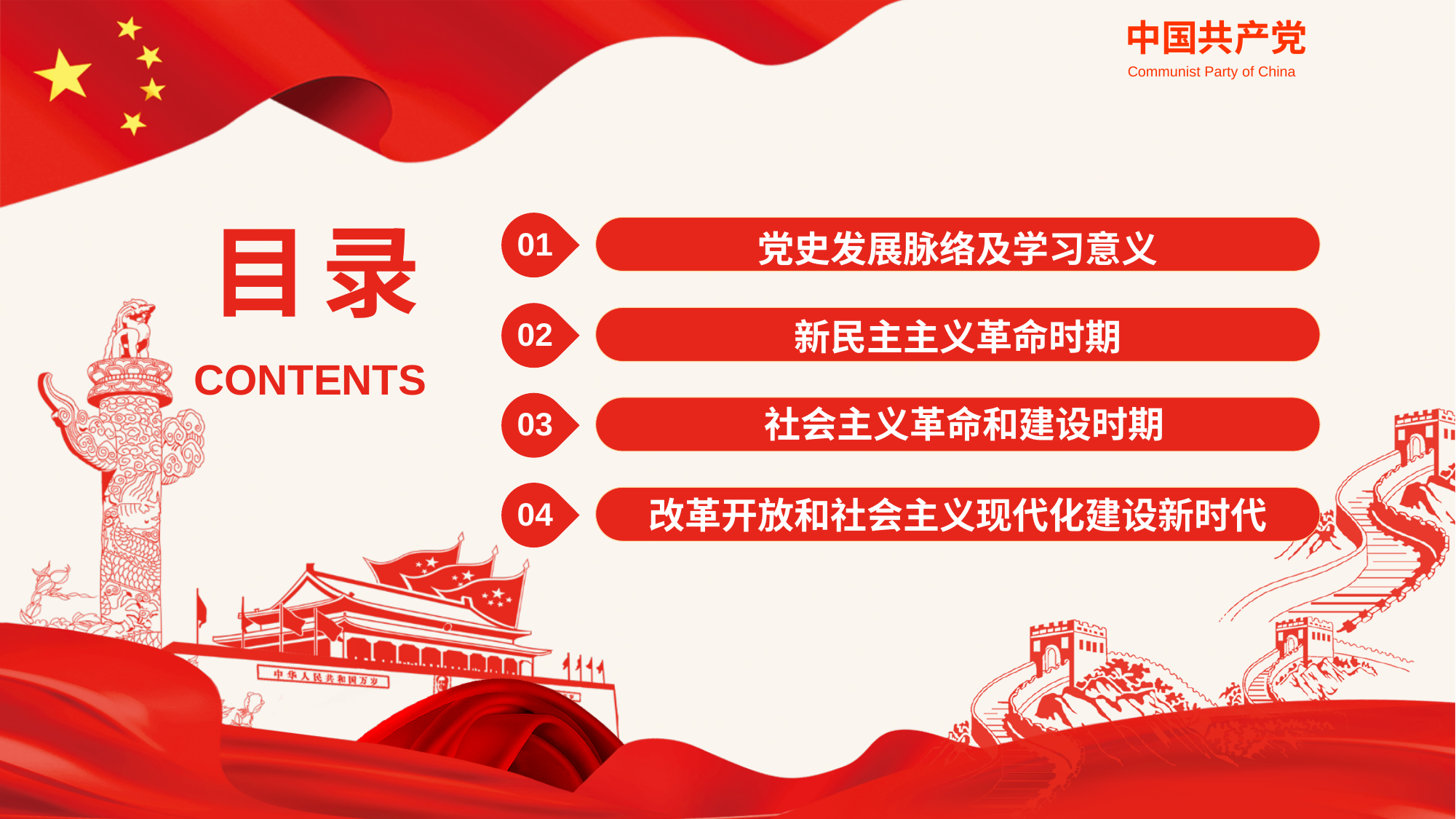

目录
CONTENTS

01

党史发展脉络及学习意义

02

新民主主义革命时期

03
社会主义革命和建设时期

04
改革开放和社会主义现代化建设新时代